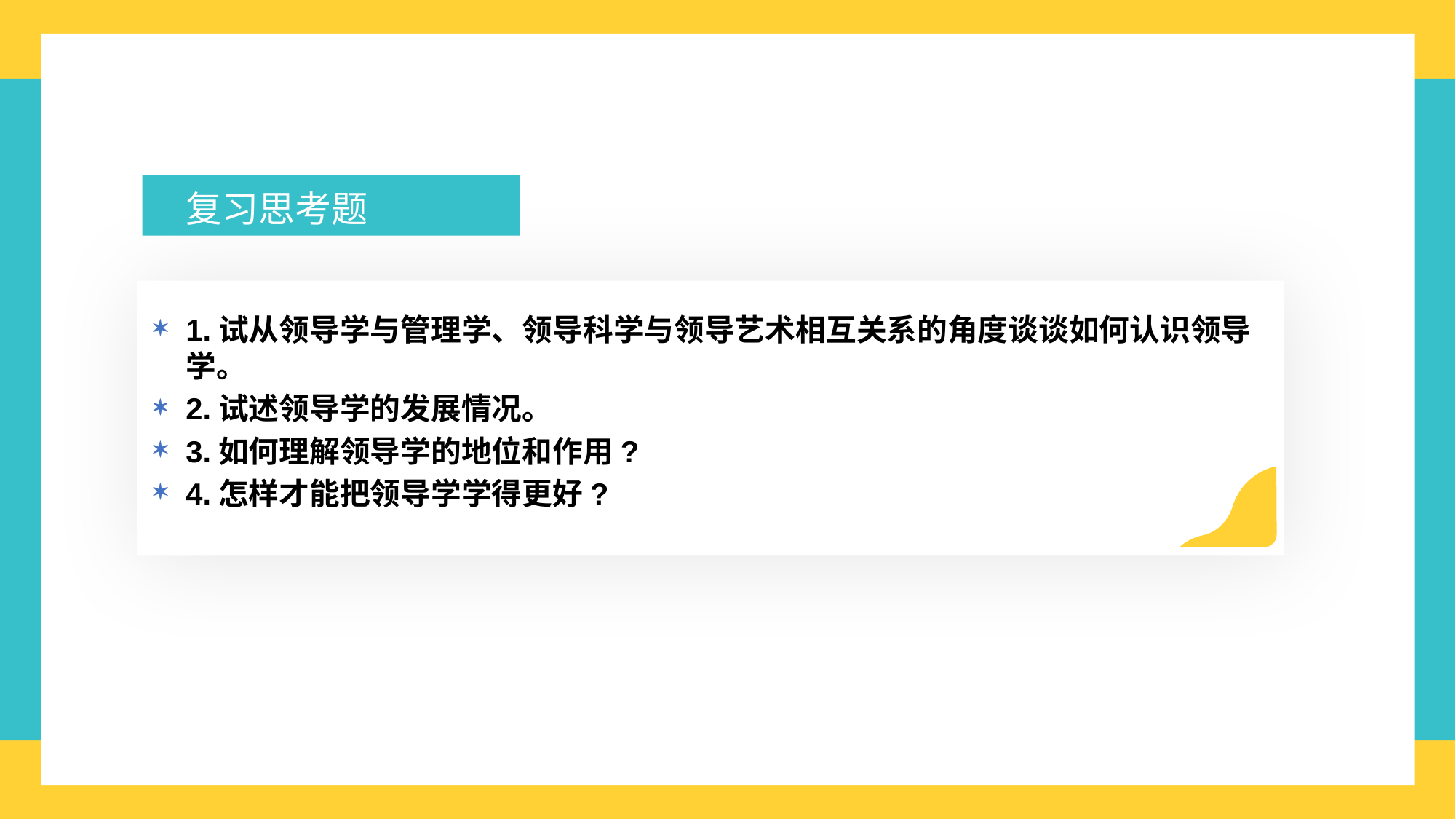

复习思考题

1.试从领导学与管理学、领导科学与领导艺术相互关系的角度谈谈如何认识领导学。
2.试述领导学的发展情况。
3.如何理解领导学的地位和作用?
4.怎样才能把领导学学得更好?